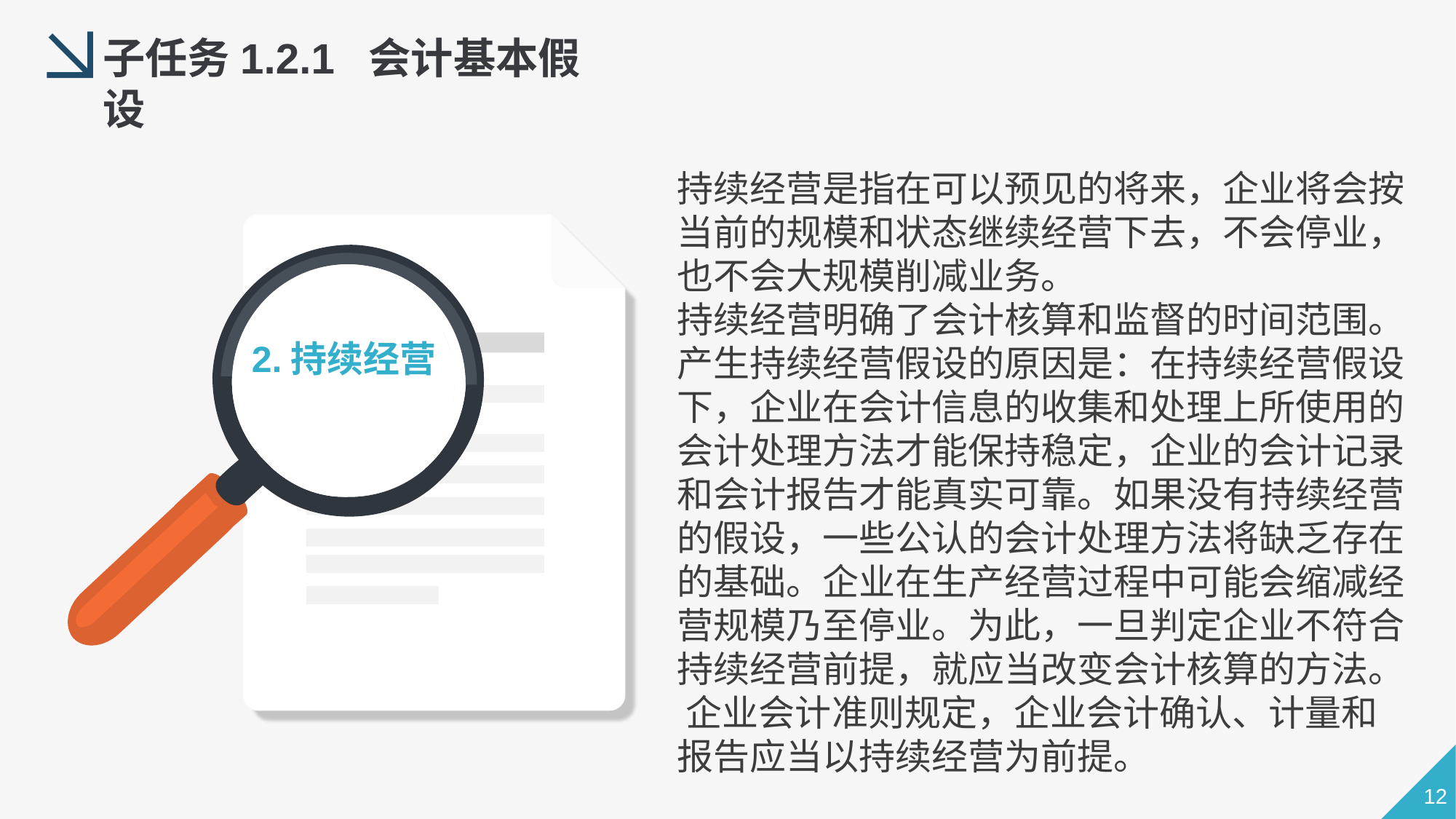

子任务1.2.1  会计基本假设

持续经营是指在可以预见的将来，企业将会按当前的规模和状态继续经营下去，不会停业，也不会大规模削减业务。
持续经营明确了会计核算和监督的时间范围。
产生持续经营假设的原因是：在持续经营假设下，企业在会计信息的收集和处理上所使用的会计处理方法才能保持稳定，企业的会计记录和会计报告才能真实可靠。如果没有持续经营的假设，一些公认的会计处理方法将缺乏存在的基础。企业在生产经营过程中可能会缩减经营规模乃至停业。为此，一旦判定企业不符合持续经营前提，就应当改变会计核算的方法。 企业会计准则规定，企业会计确认、计量和报告应当以持续经营为前提。

2.持续经营